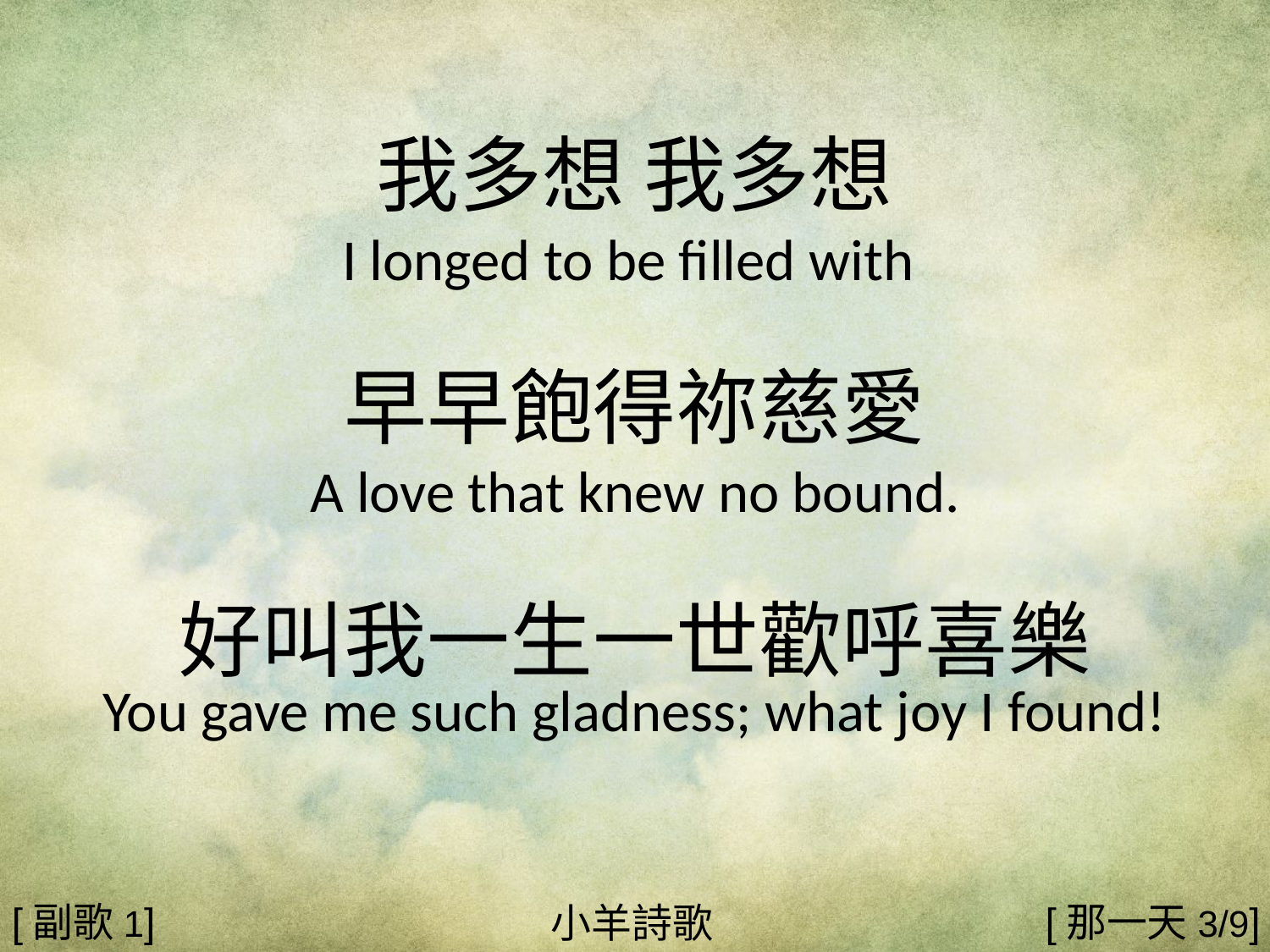

我多想 我多想
I longed to be filled with

早早飽得祢慈愛
A love that knew no bound.

好叫我一生一世歡呼喜樂
You gave me such gladness; what joy I found!
#

[副歌1]
[那一天3/9]
小羊詩歌